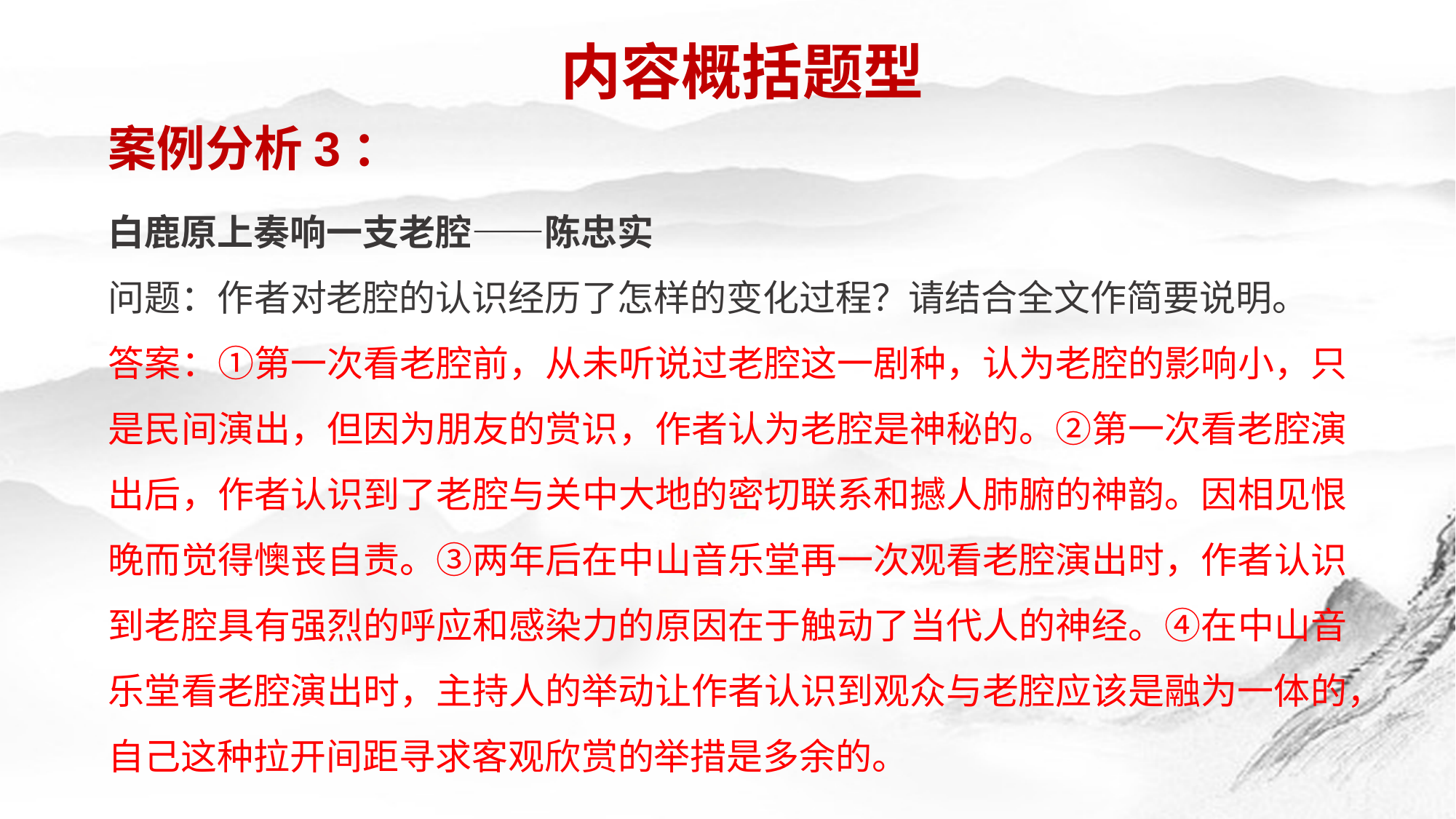

内容概括题型
案例分析3：
白鹿原上奏响一支老腔——陈忠实
问题：作者对老腔的认识经历了怎样的变化过程？请结合全文作简要说明。
答案：①第一次看老腔前，从未听说过老腔这一剧种，认为老腔的影响小，只是民间演出，但因为朋友的赏识，作者认为老腔是神秘的。②第一次看老腔演出后，作者认识到了老腔与关中大地的密切联系和撼人肺腑的神韵。因相见恨晚而觉得懊丧自责。③两年后在中山音乐堂再一次观看老腔演出时，作者认识到老腔具有强烈的呼应和感染力的原因在于触动了当代人的神经。④在中山音乐堂看老腔演出时，主持人的举动让作者认识到观众与老腔应该是融为一体的，自己这种拉开间距寻求客观欣赏的举措是多余的。